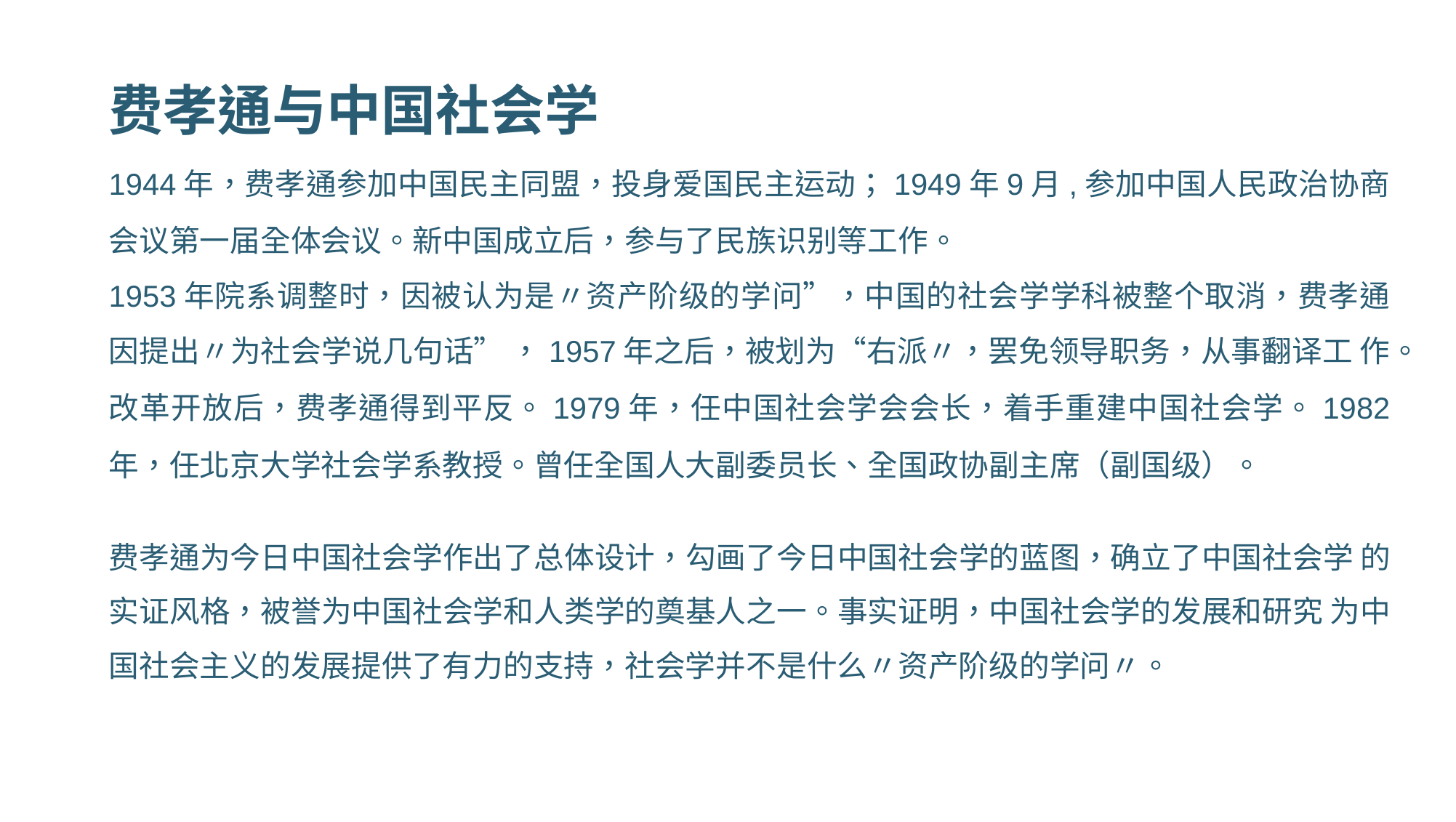

费孝通与中国社会学
1944年，费孝通参加中国民主同盟，投身爱国民主运动；1949年9月,参加中国人民政治协商 会议第一届全体会议。新中国成立后，参与了民族识别等工作。
1953年院系调整时，因被认为是〃资产阶级的学问”，中国的社会学学科被整个取消，费孝通 因提出〃为社会学说几句话” ，1957年之后，被划为“右派〃，罢免领导职务，从事翻译工 作。
改革开放后，费孝通得到平反。1979年，任中国社会学会会长，着手重建中国社会学。1982 年，任北京大学社会学系教授。曾任全国人大副委员长、全国政协副主席（副国级）。
费孝通为今日中国社会学作出了总体设计，勾画了今日中国社会学的蓝图，确立了中国社会学 的实证风格，被誉为中国社会学和人类学的奠基人之一。事实证明，中国社会学的发展和研究 为中国社会主义的发展提供了有力的支持，社会学并不是什么〃资产阶级的学问〃。